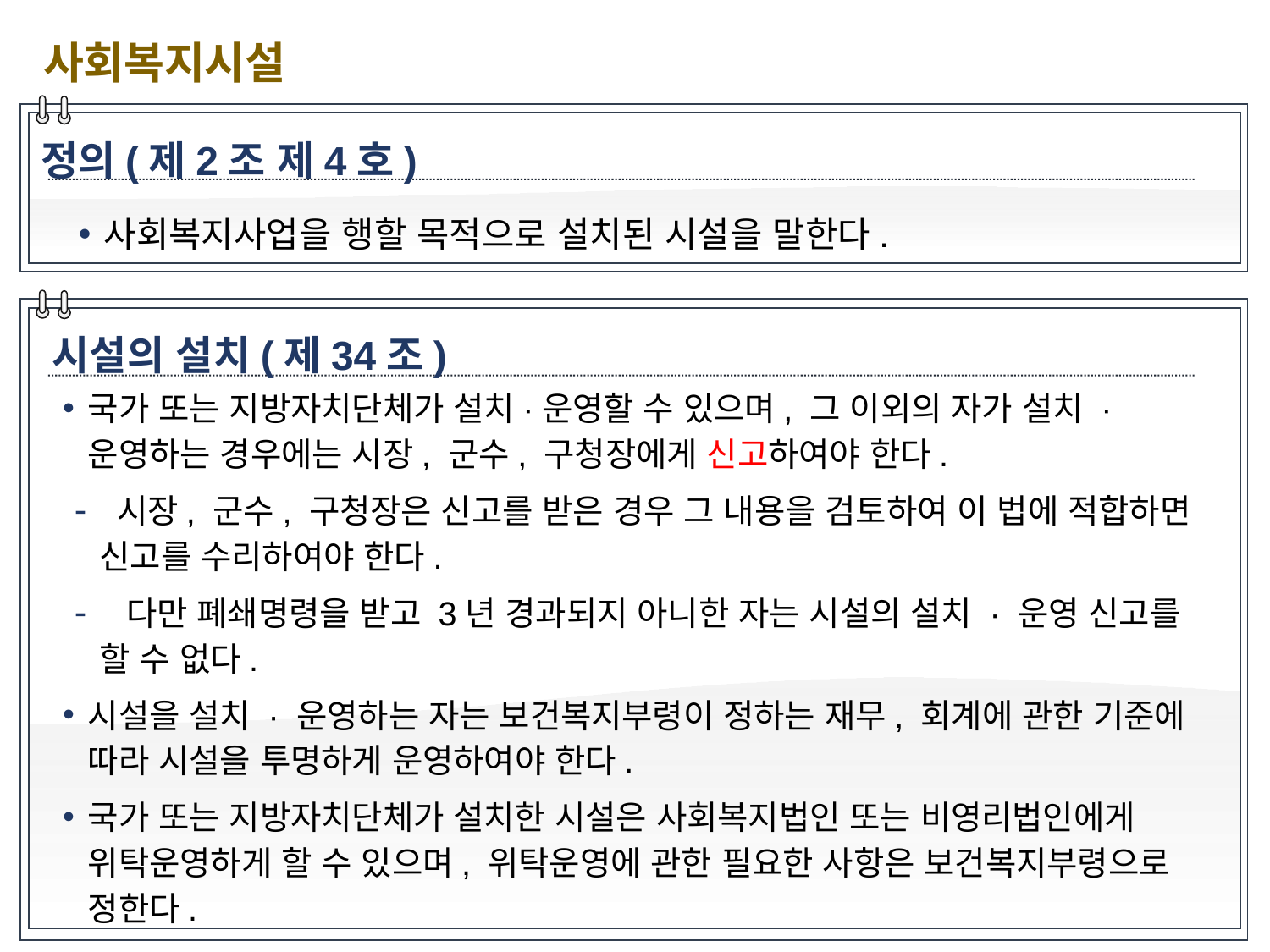

사회복지시설

정의(제2조 제4호)

사회복지사업을 행할 목적으로 설치된 시설을 말한다.

시설의 설치(제34조)

국가 또는 지방자치단체가 설치·운영할 수 있으며, 그 이외의 자가 설치 · 운영하는 경우에는 시장, 군수, 구청장에게 신고하여야 한다.
 시장, 군수, 구청장은 신고를 받은 경우 그 내용을 검토하여 이 법에 적합하면 신고를 수리하여야 한다.
  다만 폐쇄명령을 받고 3년 경과되지 아니한 자는 시설의 설치 · 운영 신고를 할 수 없다.
시설을 설치 · 운영하는 자는 보건복지부령이 정하는 재무, 회계에 관한 기준에 따라 시설을 투명하게 운영하여야 한다.
국가 또는 지방자치단체가 설치한 시설은 사회복지법인 또는 비영리법인에게 위탁운영하게 할 수 있으며, 위탁운영에 관한 필요한 사항은 보건복지부령으로 정한다.